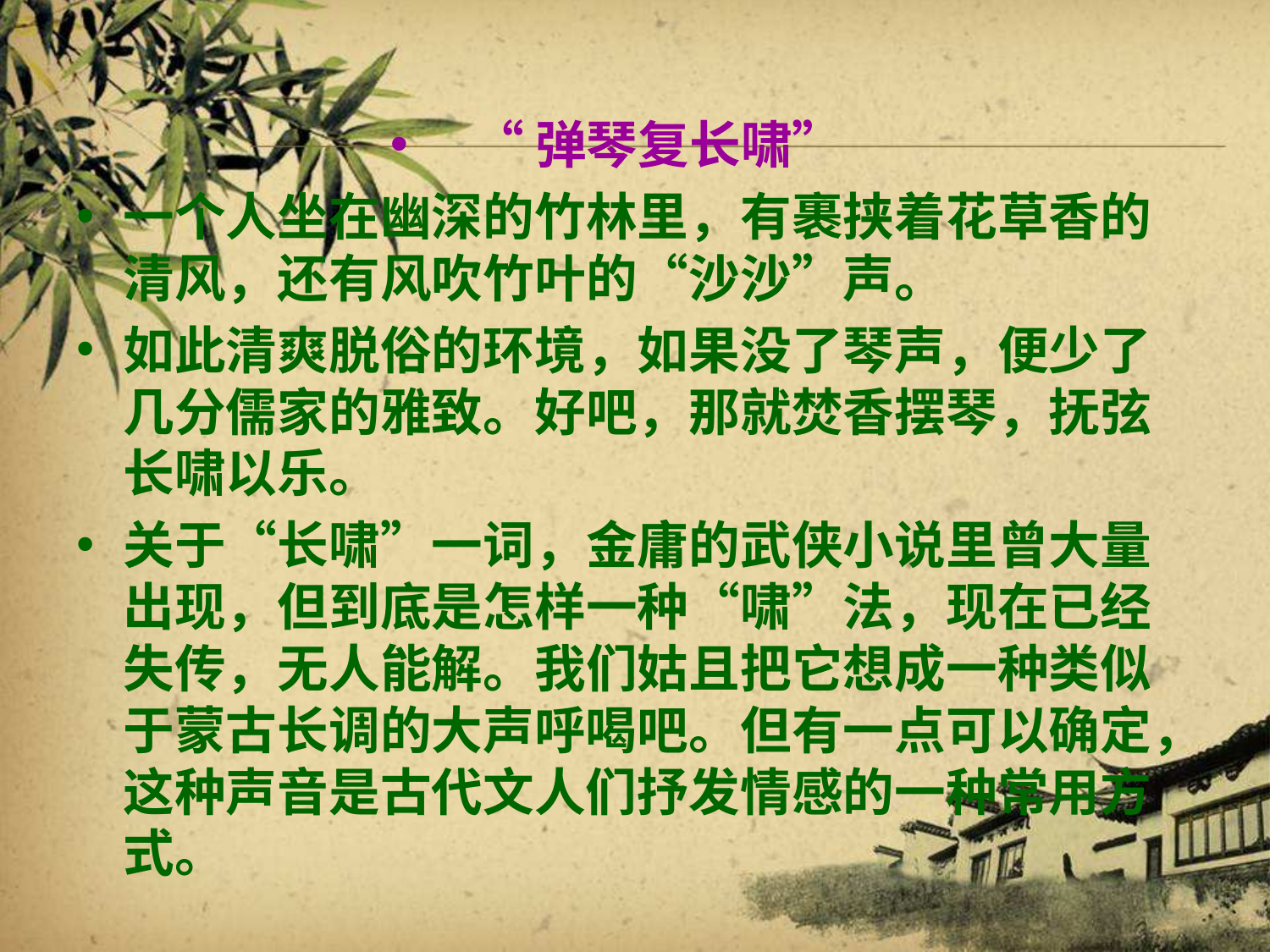

#
“弹琴复长啸”
一个人坐在幽深的竹林里，有裹挟着花草香的清风，还有风吹竹叶的“沙沙”声。
如此清爽脱俗的环境，如果没了琴声，便少了几分儒家的雅致。好吧，那就焚香摆琴，抚弦长啸以乐。
关于“长啸”一词，金庸的武侠小说里曾大量出现，但到底是怎样一种“啸”法，现在已经失传，无人能解。我们姑且把它想成一种类似于蒙古长调的大声呼喝吧。但有一点可以确定，这种声音是古代文人们抒发情感的一种常用方式。